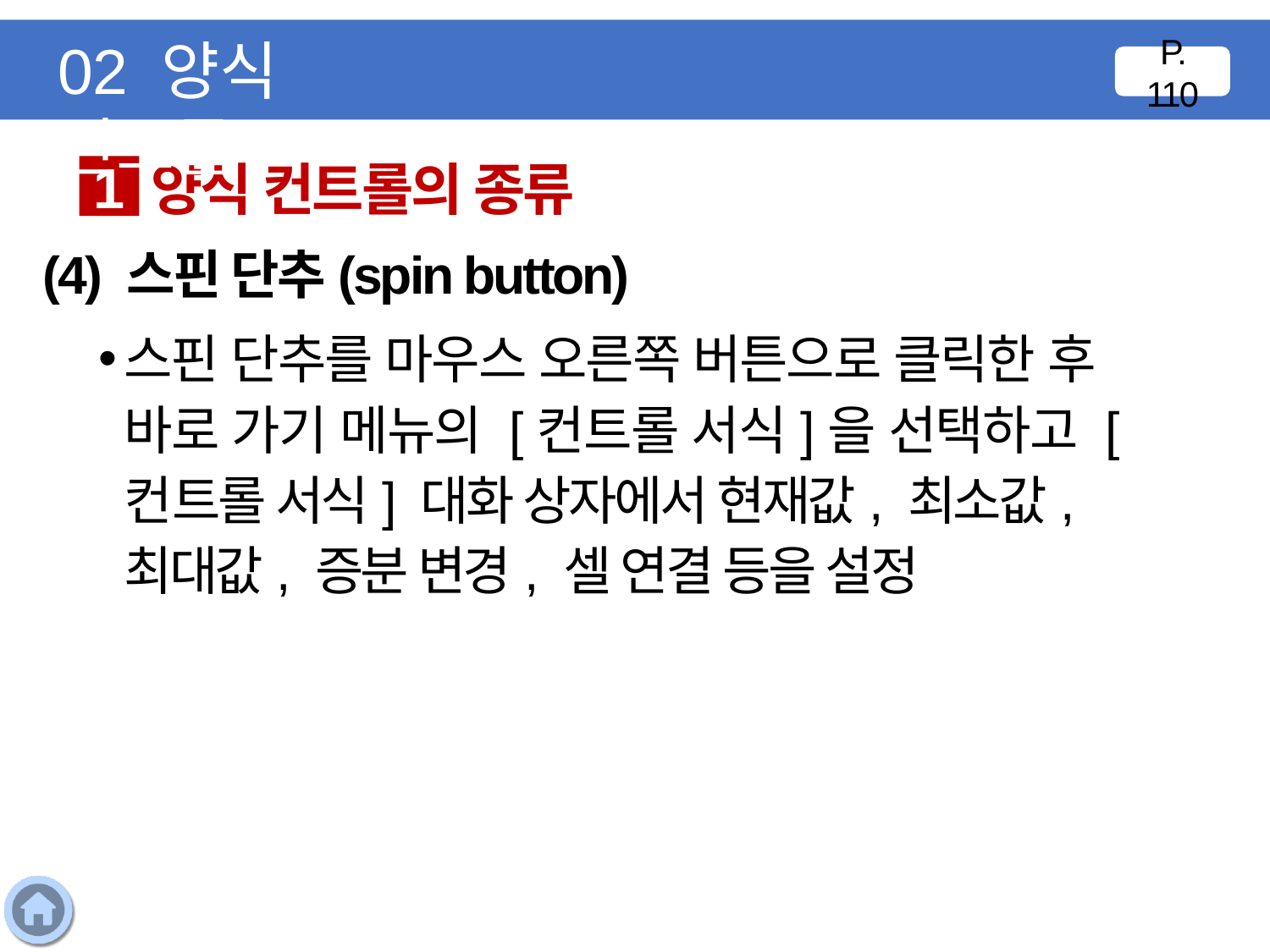

02 양식 컨트롤
P. 110
양식 컨트롤의 종류
1
(4) 스핀 단추(spin button)
스핀 단추를 마우스 오른쪽 버튼으로 클릭한 후 바로 가기 메뉴의 [컨트롤 서식]을 선택하고 [컨트롤 서식] 대화 상자에서 현재값, 최소값, 최대값, 증분 변경, 셀 연결 등을 설정